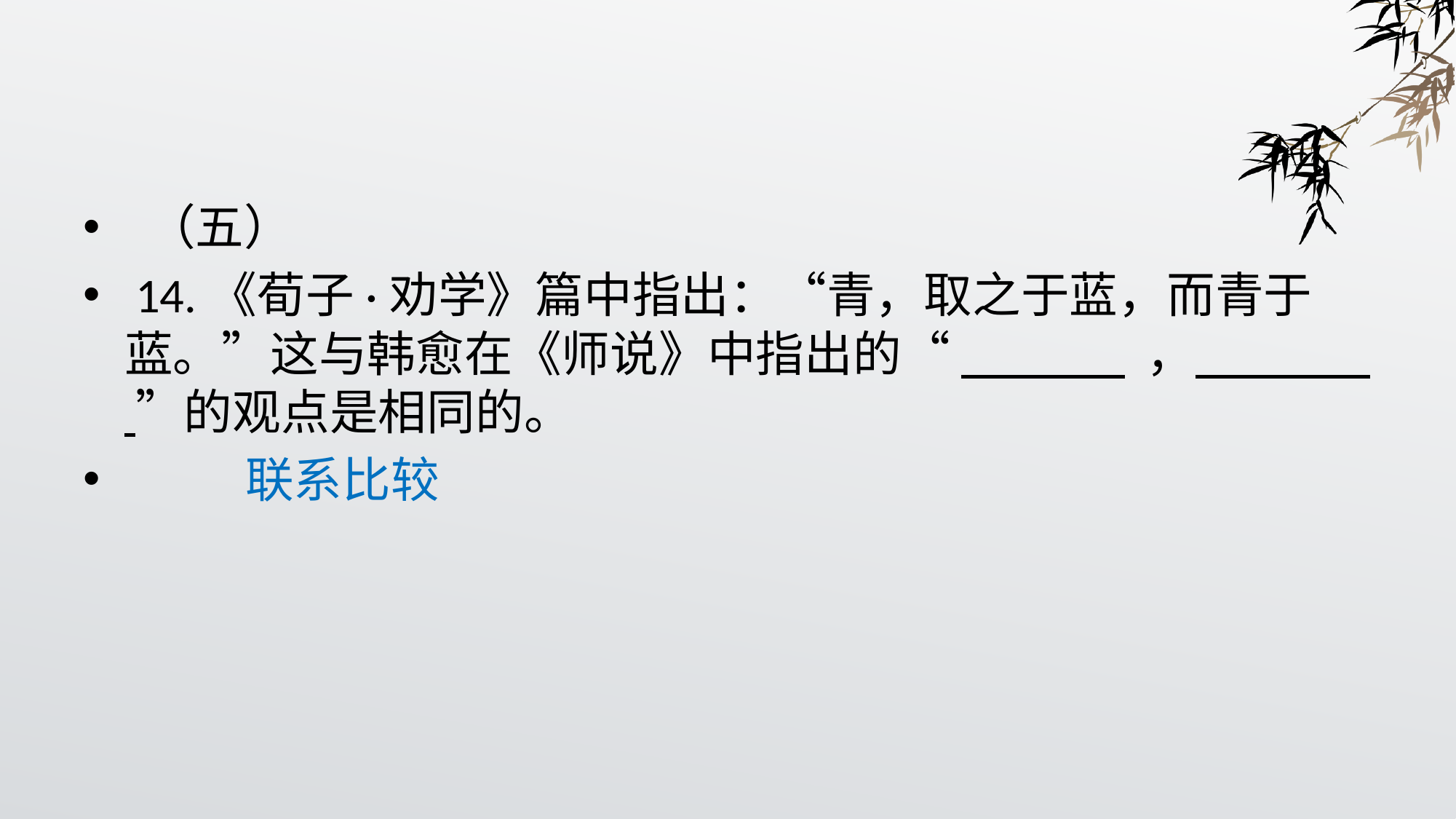

#
 （五）
 14.《荀子·劝学》篇中指出：“青，取之于蓝，而青于蓝。”这与韩愈在《师说》中指出的“                  ，                  ”的观点是相同的。
          联系比较